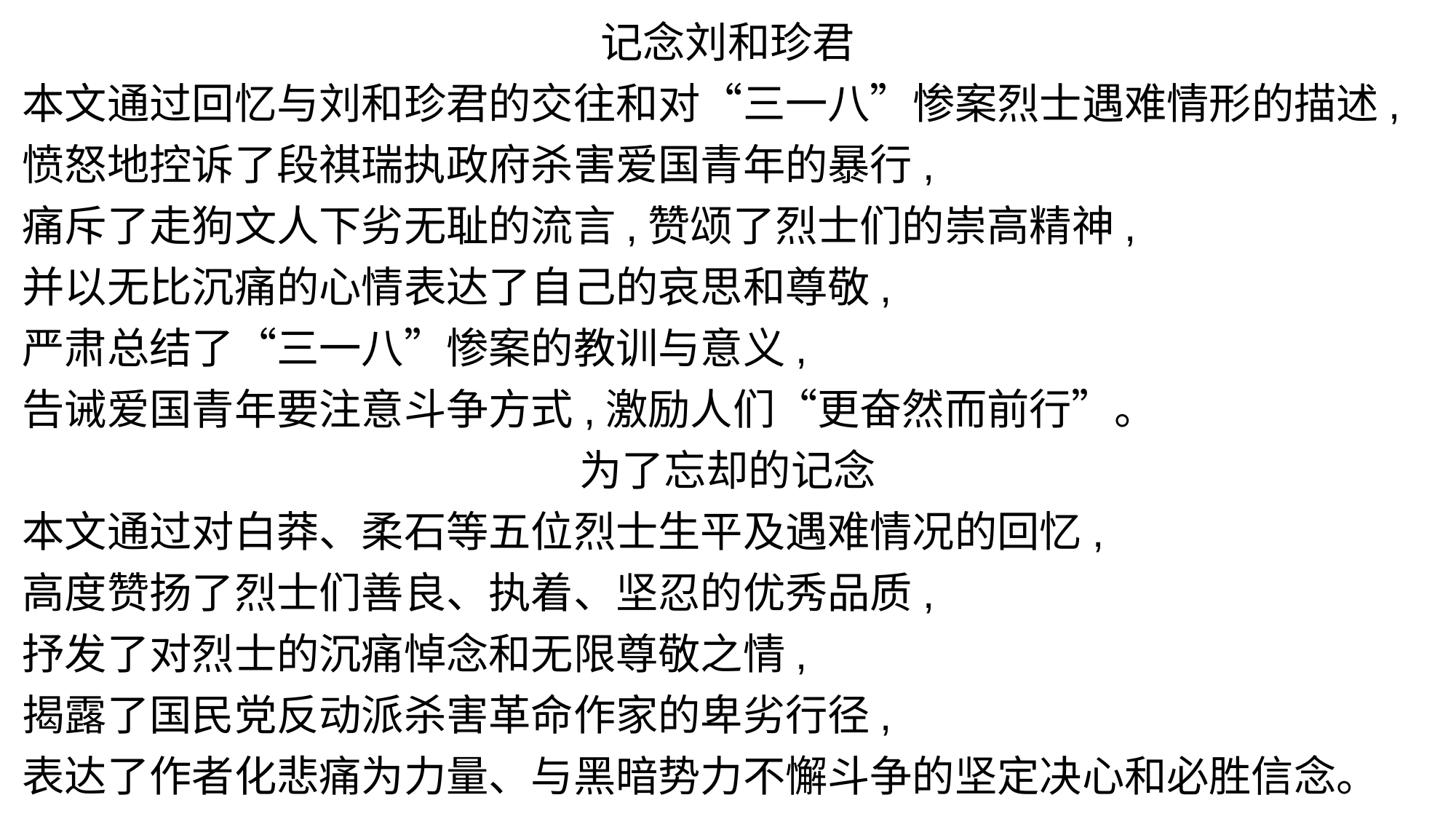

记念刘和珍君
本文通过回忆与刘和珍君的交往和对“三一八”惨案烈士遇难情形的描述,愤怒地控诉了段祺瑞执政府杀害爱国青年的暴行,
痛斥了走狗文人下劣无耻的流言,赞颂了烈士们的崇高精神,
并以无比沉痛的心情表达了自己的哀思和尊敬,
严肃总结了“三一八”惨案的教训与意义,
告诫爱国青年要注意斗争方式,激励人们“更奋然而前行”。
为了忘却的记念
本文通过对白莽、柔石等五位烈士生平及遇难情况的回忆,
高度赞扬了烈士们善良、执着、坚忍的优秀品质,
抒发了对烈士的沉痛悼念和无限尊敬之情,
揭露了国民党反动派杀害革命作家的卑劣行径,
表达了作者化悲痛为力量、与黑暗势力不懈斗争的坚定决心和必胜信念。